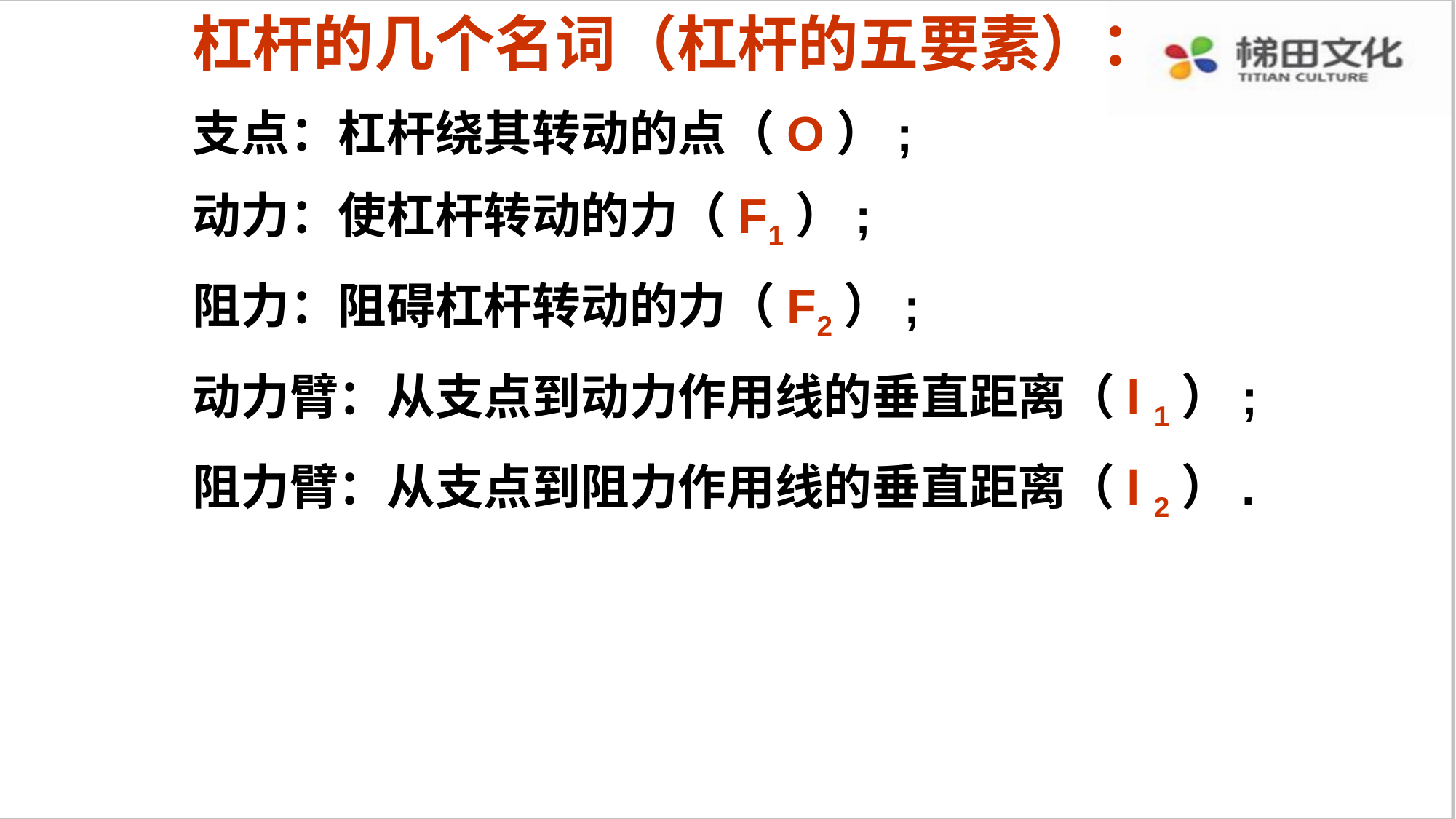

杠杆的几个名词（杠杆的五要素）：
支点：杠杆绕其转动的点（O）;
动力：使杠杆转动的力（F1）;
阻力：阻碍杠杆转动的力（F2）;
动力臂：从支点到动力作用线的垂直距离（l 1）;
阻力臂：从支点到阻力作用线的垂直距离（l 2）.